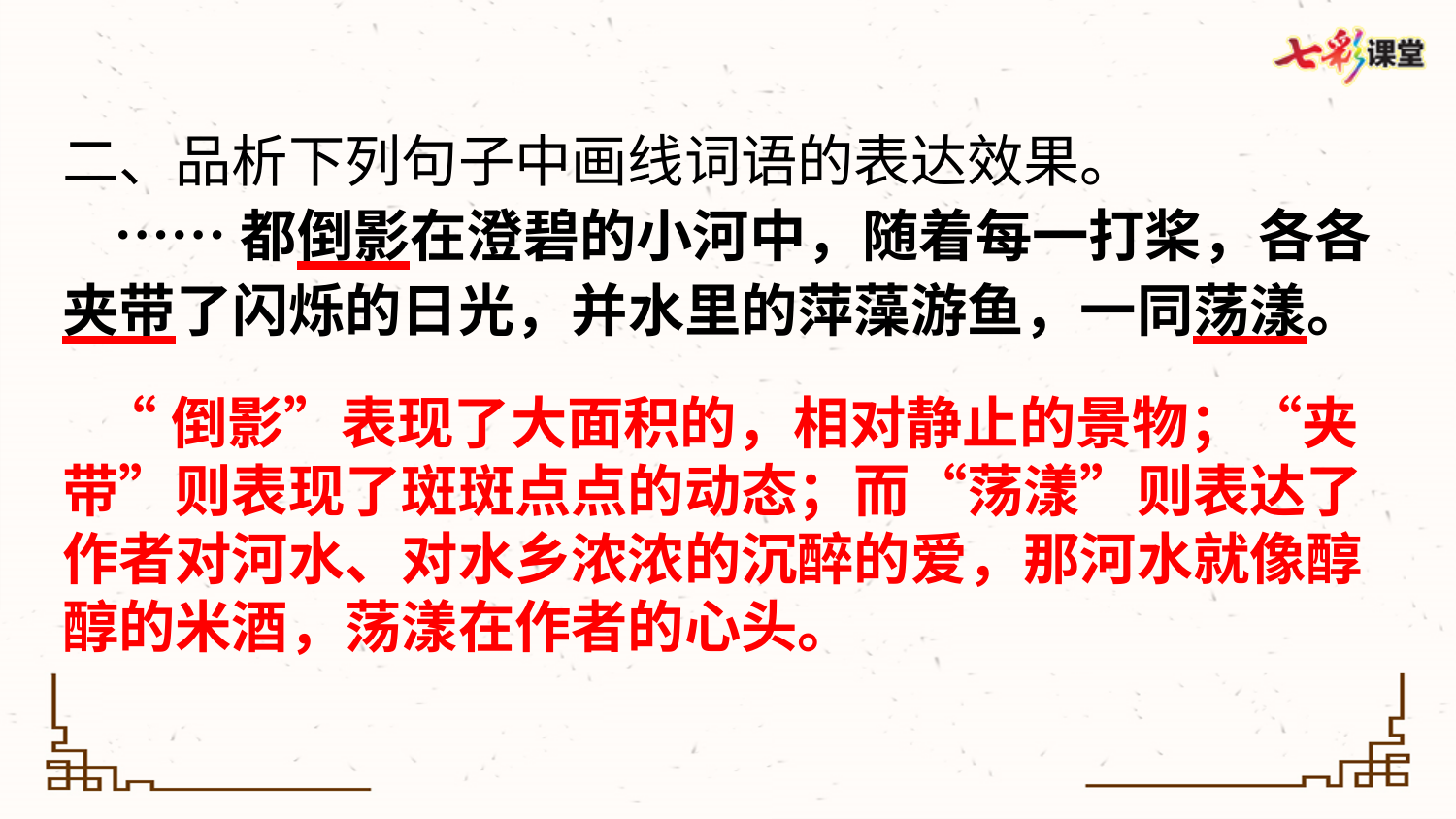

二、品析下列句子中画线词语的表达效果。
    ……都倒影在澄碧的小河中，随着每一打桨，各各夹带了闪烁的日光，并水里的萍藻游鱼，一同荡漾。
   “倒影”表现了大面积的，相对静止的景物；“夹带”则表现了斑斑点点的动态；而“荡漾”则表达了作者对河水、对水乡浓浓的沉醉的爱，那河水就像醇醇的米酒，荡漾在作者的心头。